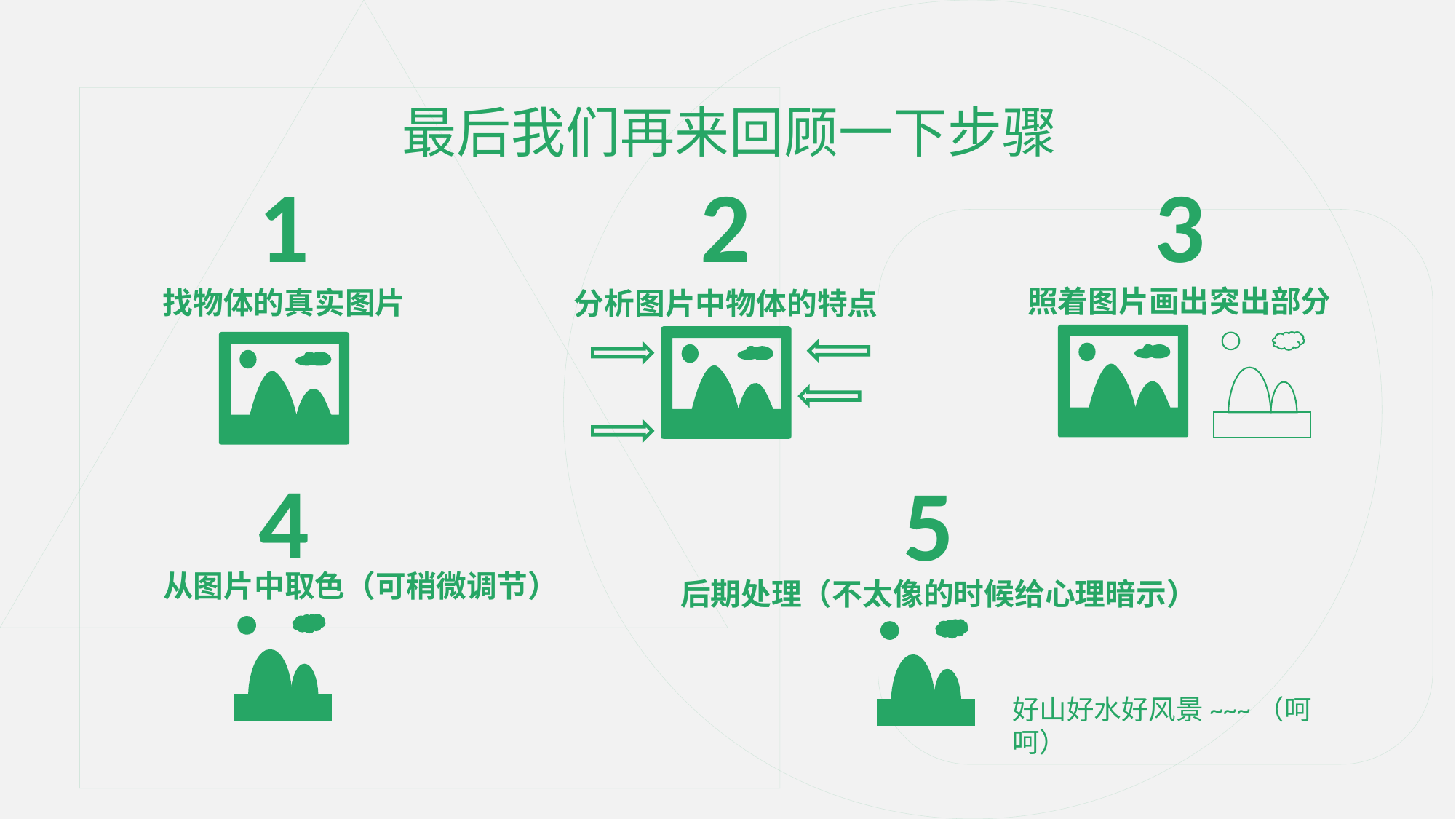

最后我们再来回顾一下步骤
1
2
3
照着图片画出突出部分
找物体的真实图片
分析图片中物体的特点

4
5
从图片中取色（可稍微调节）
后期处理（不太像的时候给心理暗示）

好山好水好风景~~~（呵呵）